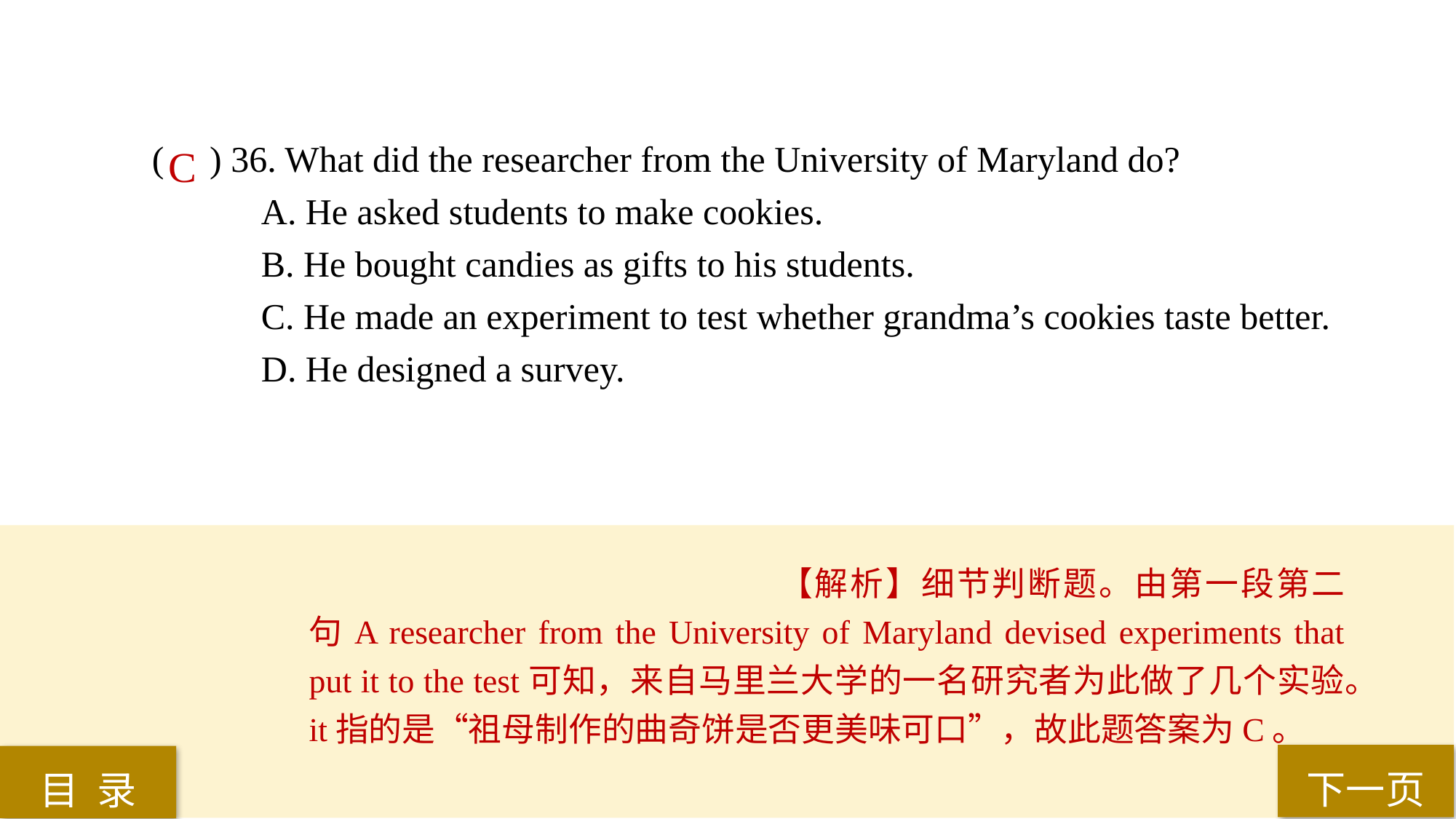

(     ) 36. What did the researcher from the University of Maryland do?
A. He asked students to make cookies.
B. He bought candies as gifts to his students.
C. He made an experiment to test whether grandma’s cookies taste better.
D. He designed a survey.
C
【解析】细节判断题。由第一段第二句A researcher from the University of Maryland devised experiments that put it to the test可知，来自马里兰大学的一名研究者为此做了几个实验。it指的是“祖母制作的曲奇饼是否更美味可口”，故此题答案为C。